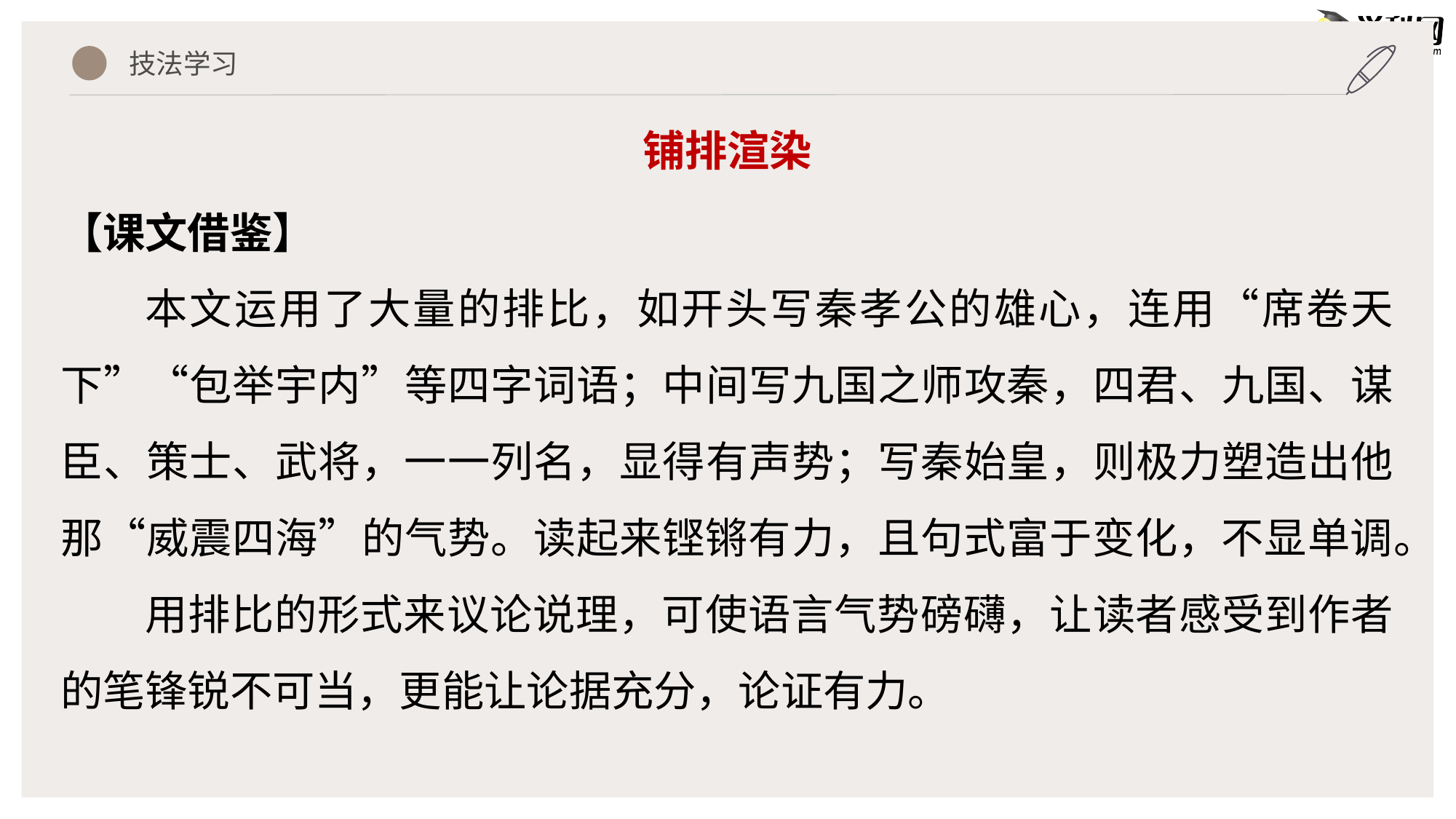

技法学习

铺排渲染
【课文借鉴】
本文运用了大量的排比，如开头写秦孝公的雄心，连用“席卷天下”“包举宇内”等四字词语；中间写九国之师攻秦，四君、九国、谋臣、策士、武将，一一列名，显得有声势；写秦始皇，则极力塑造出他那“威震四海”的气势。读起来铿锵有力，且句式富于变化，不显单调。
用排比的形式来议论说理，可使语言气势磅礴，让读者感受到作者的笔锋锐不可当，更能让论据充分，论证有力。